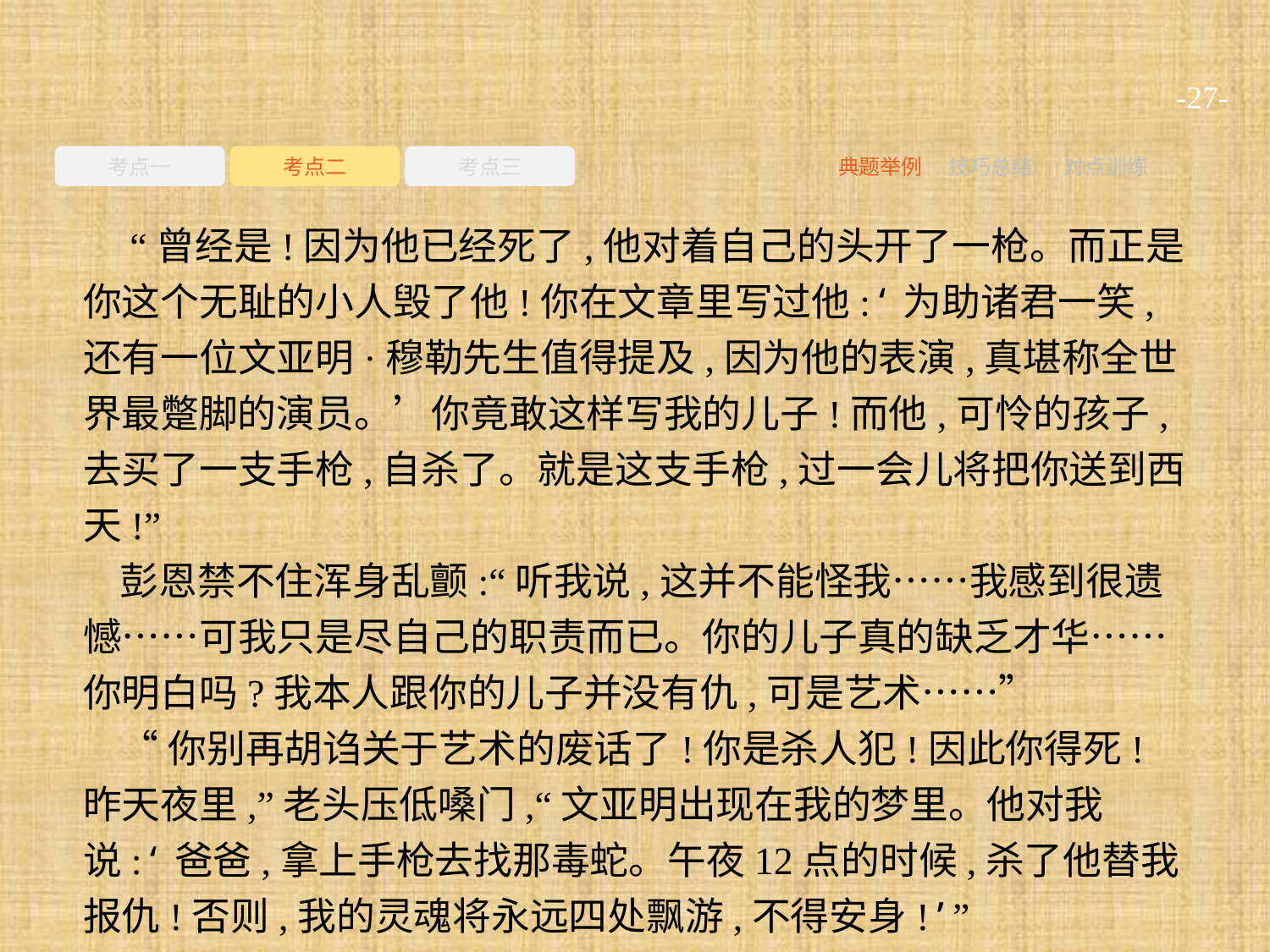

-27-
考点一
考点二
考点三
典题举例
技巧总结
对点训练
 “曾经是!因为他已经死了,他对着自己的头开了一枪。而正是你这个无耻的小人毁了他!你在文章里写过他:‘为助诸君一笑,还有一位文亚明·穆勒先生值得提及,因为他的表演,真堪称全世界最蹩脚的演员。’你竟敢这样写我的儿子!而他,可怜的孩子,去买了一支手枪,自杀了。就是这支手枪,过一会儿将把你送到西天!”
彭恩禁不住浑身乱颤:“听我说,这并不能怪我……我感到很遗憾……可我只是尽自己的职责而已。你的儿子真的缺乏才华……你明白吗?我本人跟你的儿子并没有仇,可是艺术……”
“你别再胡诌关于艺术的废话了!你是杀人犯!因此你得死!昨天夜里,”老头压低嗓门,“文亚明出现在我的梦里。他对我说:‘爸爸,拿上手枪去找那毒蛇。午夜12点的时候,杀了他替我报仇!否则,我的灵魂将永远四处飘游,不得安身!’”